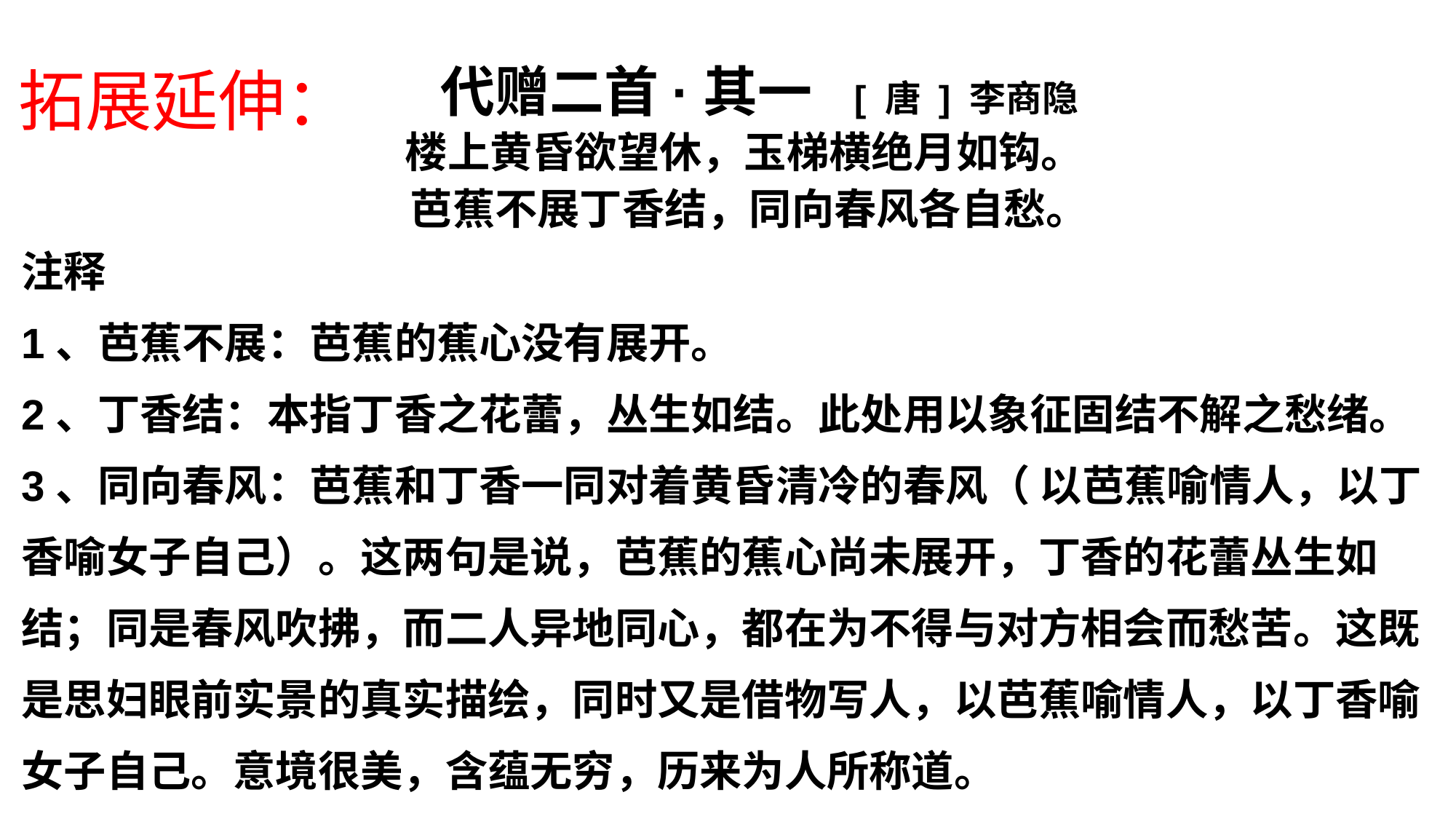

代赠二首·其一  [ 唐 ] 李商隐
                                         楼上黄昏欲望休，玉梯横绝月如钩。
                                  芭蕉不展丁香结，同向春风各自愁。
注释
1、芭蕉不展：芭蕉的蕉心没有展开。
2、丁香结：本指丁香之花蕾，丛生如结。此处用以象征固结不解之愁绪。
3、同向春风：芭蕉和丁香一同对着黄昏清冷的春风（ 以芭蕉喻情人，以丁香喻女子自己）。这两句是说，芭蕉的蕉心尚未展开，丁香的花蕾丛生如结；同是春风吹拂，而二人异地同心，都在为不得与对方相会而愁苦。这既是思妇眼前实景的真实描绘，同时又是借物写人，以芭蕉喻情人，以丁香喻女子自己。意境很美，含蕴无穷，历来为人所称道。
拓展延伸：